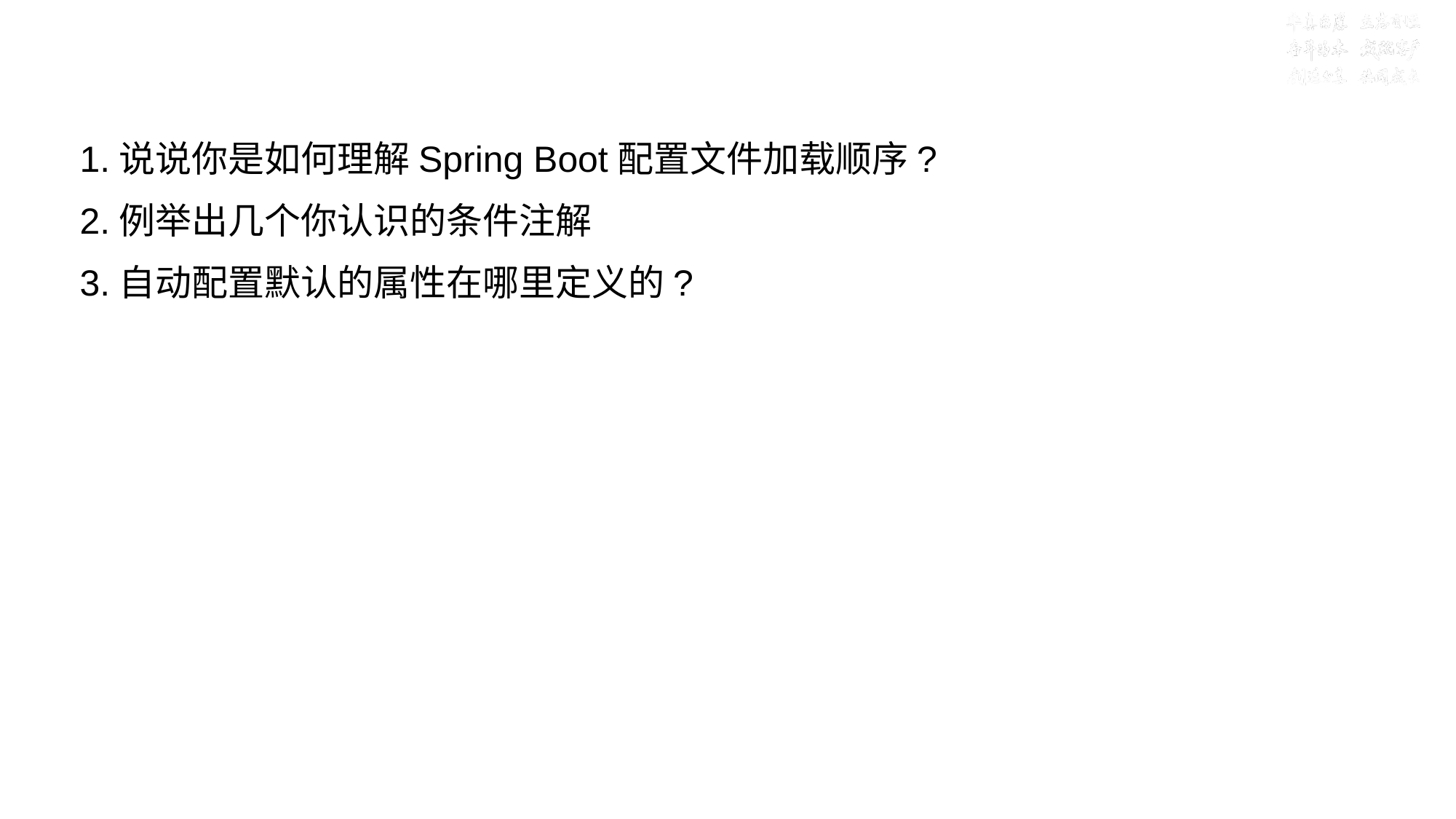

# 总结提问【第二章：Spring Boot配置】
1.说说你是如何理解Spring Boot配置文件加载顺序?
2.例举出几个你认识的条件注解
3.自动配置默认的属性在哪里定义的?

34